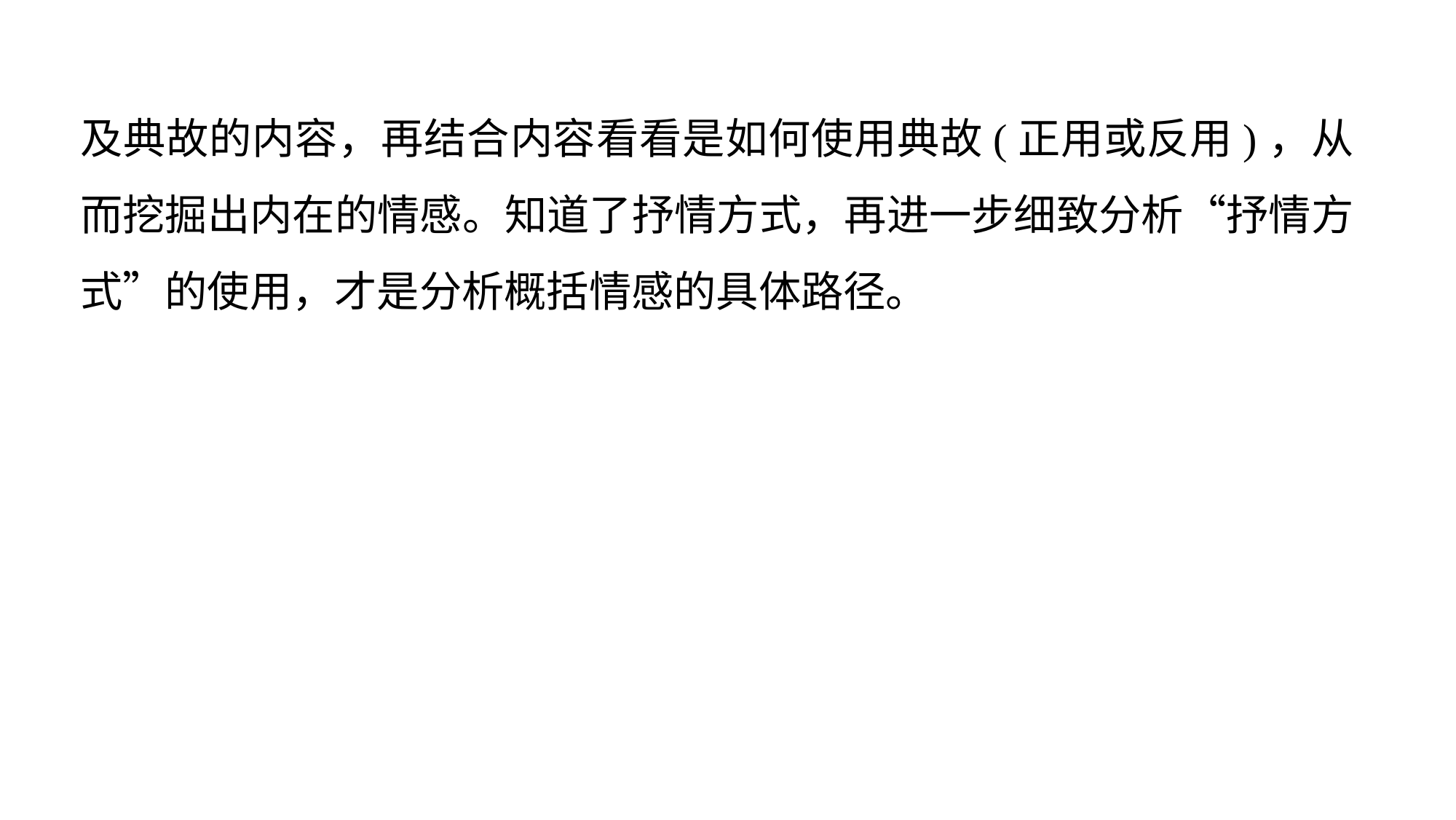

及典故的内容，再结合内容看看是如何使用典故(正用或反用)，从而挖掘出内在的情感。知道了抒情方式，再进一步细致分析“抒情方式”的使用，才是分析概括情感的具体路径。